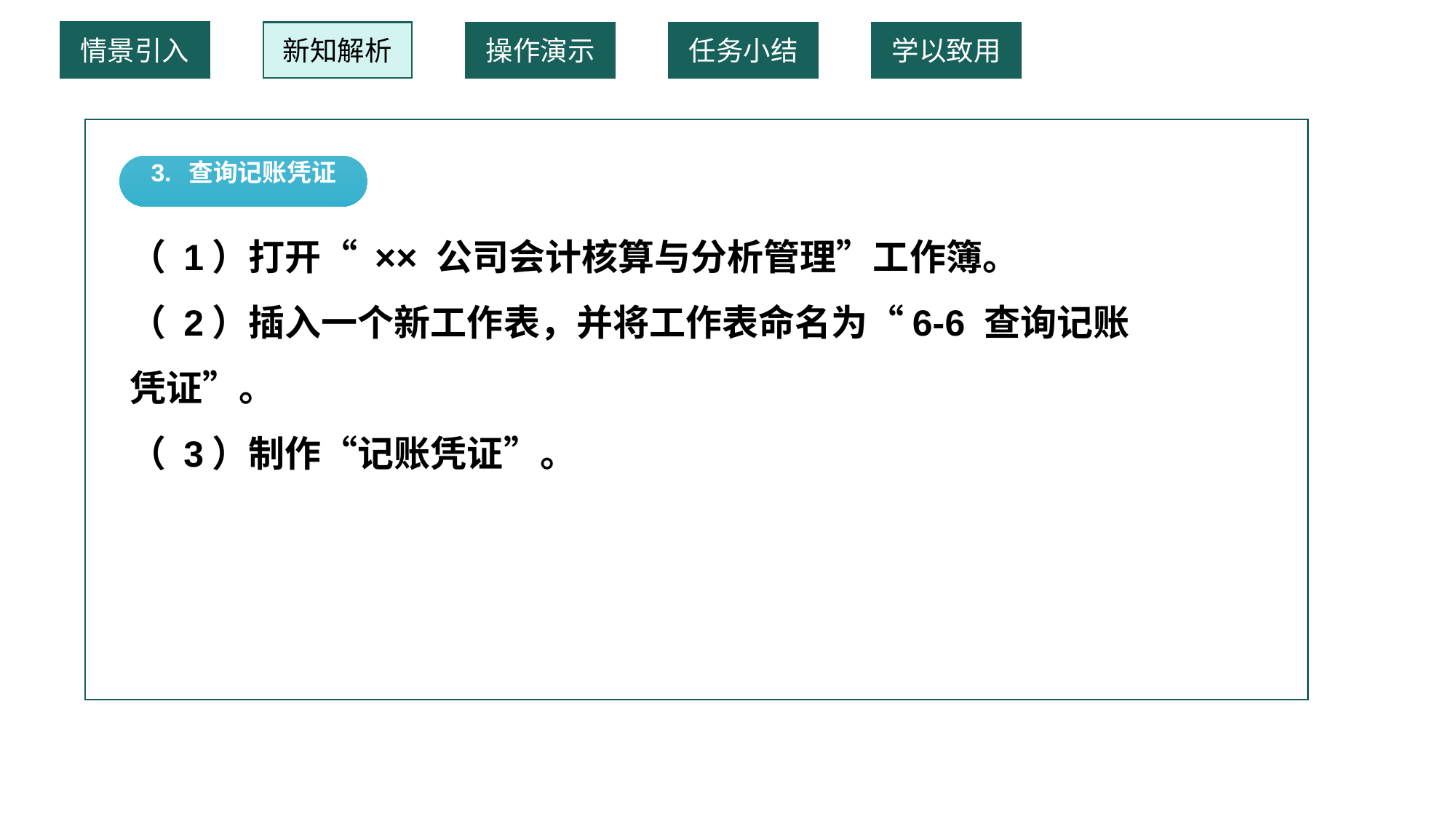

情景引入
新知解析
操作演示
任务小结
学以致用

3. 查询记账凭证
（ 1）打开“ ×× 公司会计核算与分析管理”工作簿。
（ 2）插入一个新工作表，并将工作表命名为“6-6 查询记账凭证”。
（ 3）制作“记账凭证”。